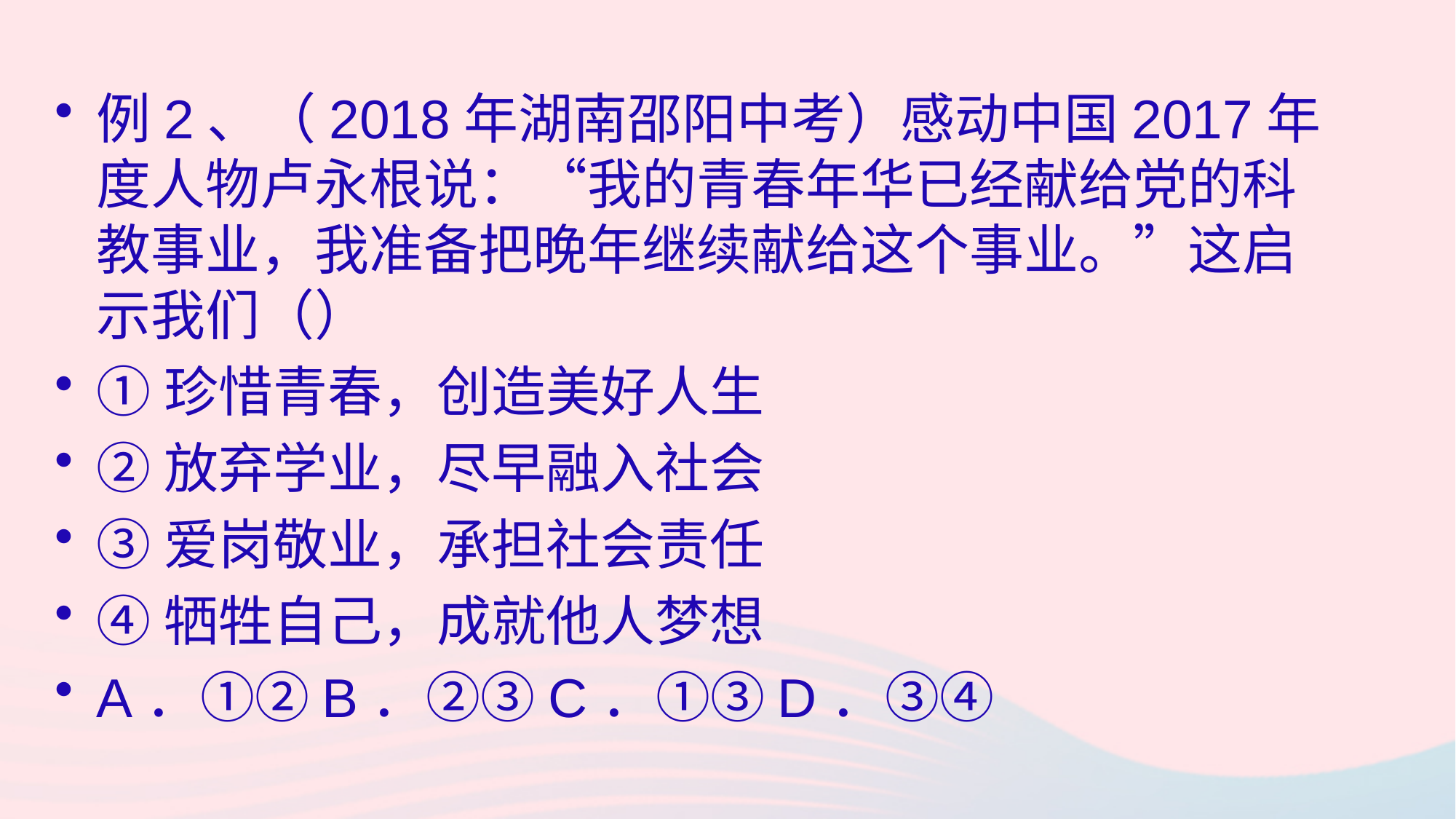

例2、（2018年湖南邵阳中考）感动中国2017年度人物卢永根说：“我的青春年华已经献给党的科教事业，我准备把晚年继续献给这个事业。”这启示我们（）
①珍惜青春，创造美好人生
②放弃学业，尽早融入社会
③爱岗敬业，承担社会责任
④牺牲自己，成就他人梦想
A．①②B．②③C．①③D．③④